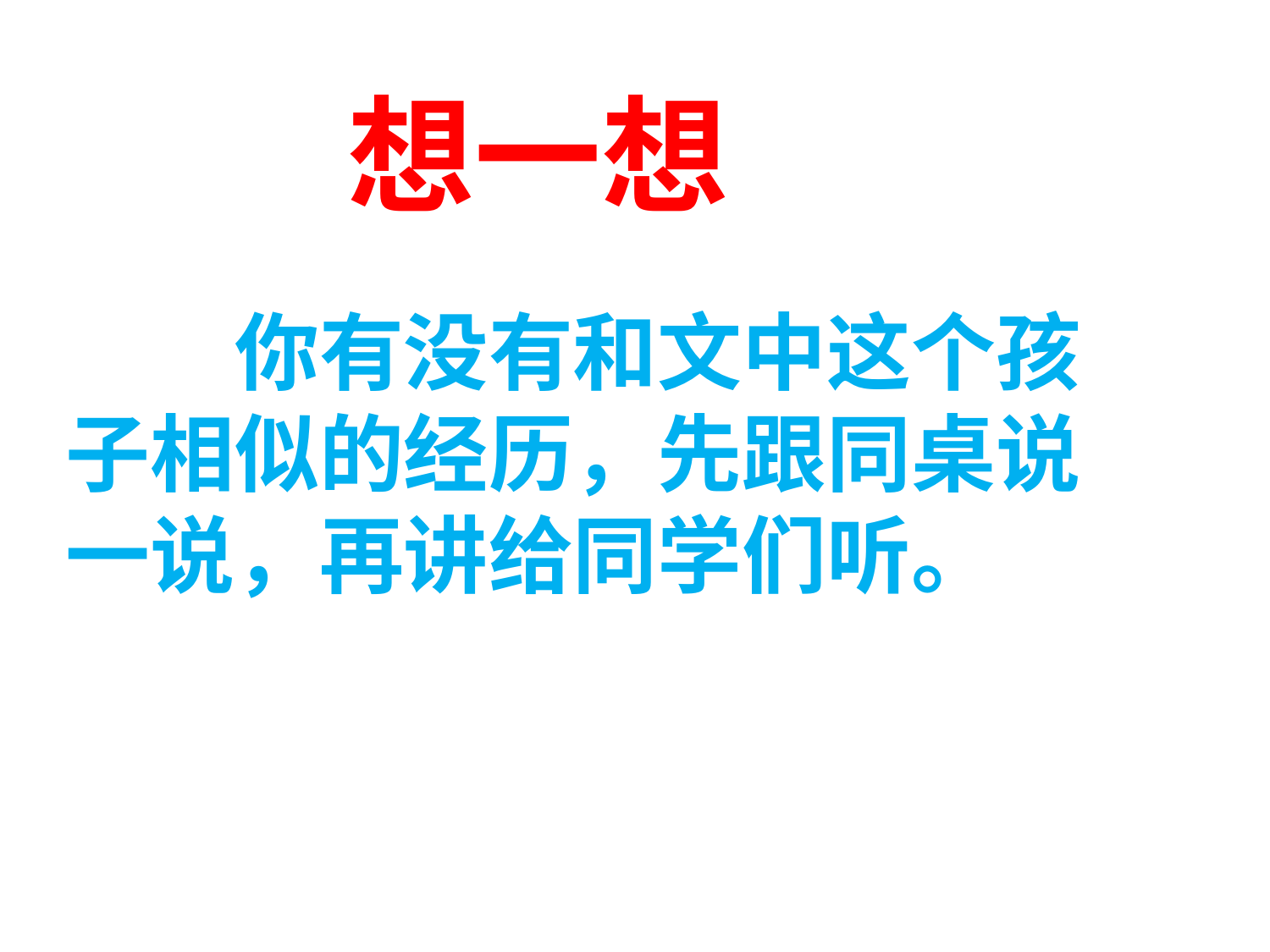

想一想
　　你有没有和文中这个孩子相似的经历，先跟同桌说一说，再讲给同学们听。